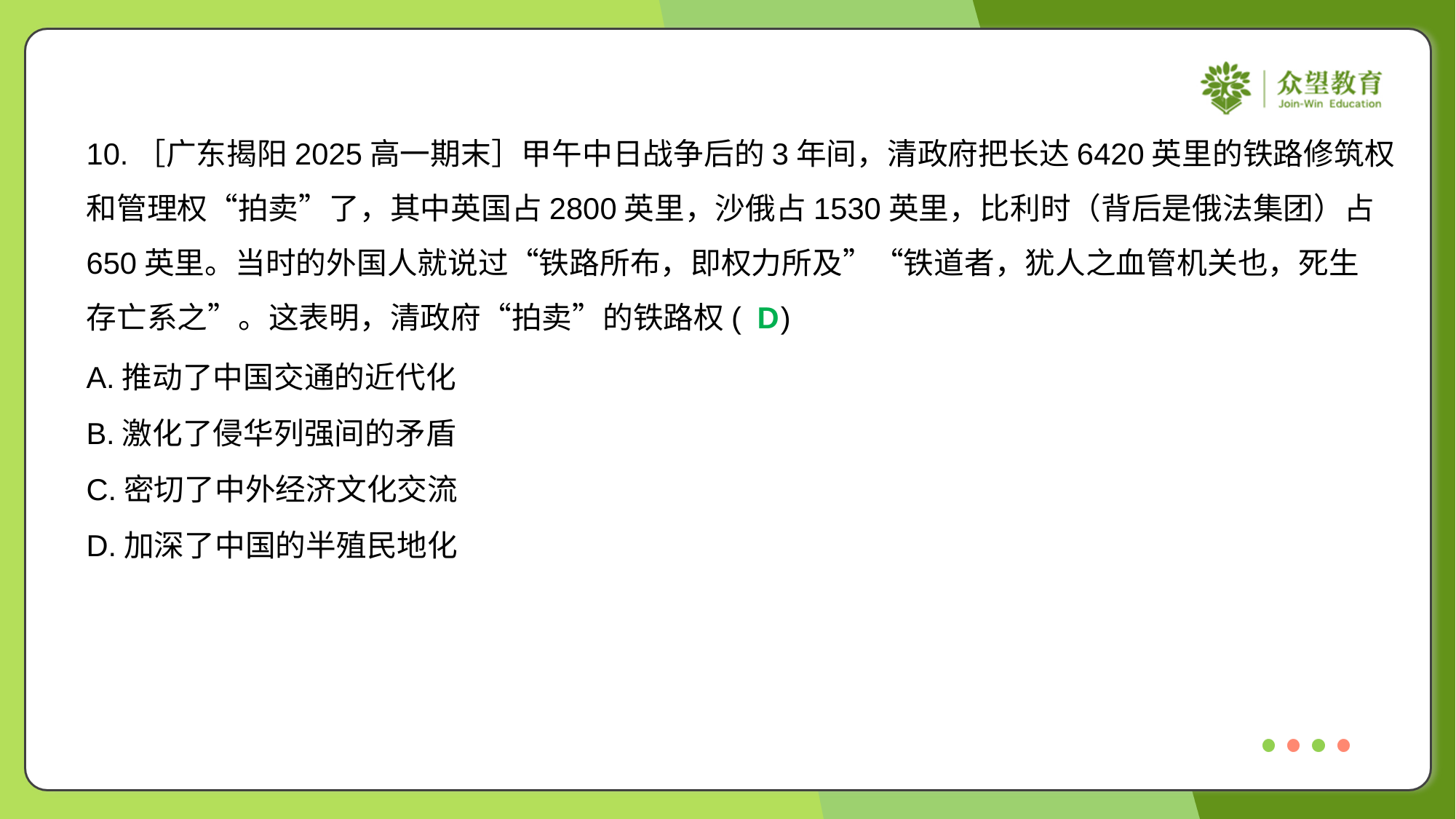

10.［广东揭阳2025高一期末］甲午中日战争后的3年间，清政府把长达6420英里的铁路修筑权
和管理权“拍卖”了，其中英国占2800英里，沙俄占1530英里，比利时（背后是俄法集团）占
650英里。当时的外国人就说过“铁路所布，即权力所及”“铁道者，犹人之血管机关也，死生
存亡系之”。这表明，清政府“拍卖”的铁路权(     )
D
A.推动了中国交通的近代化
B.激化了侵华列强间的矛盾
C.密切了中外经济文化交流
D.加深了中国的半殖民地化